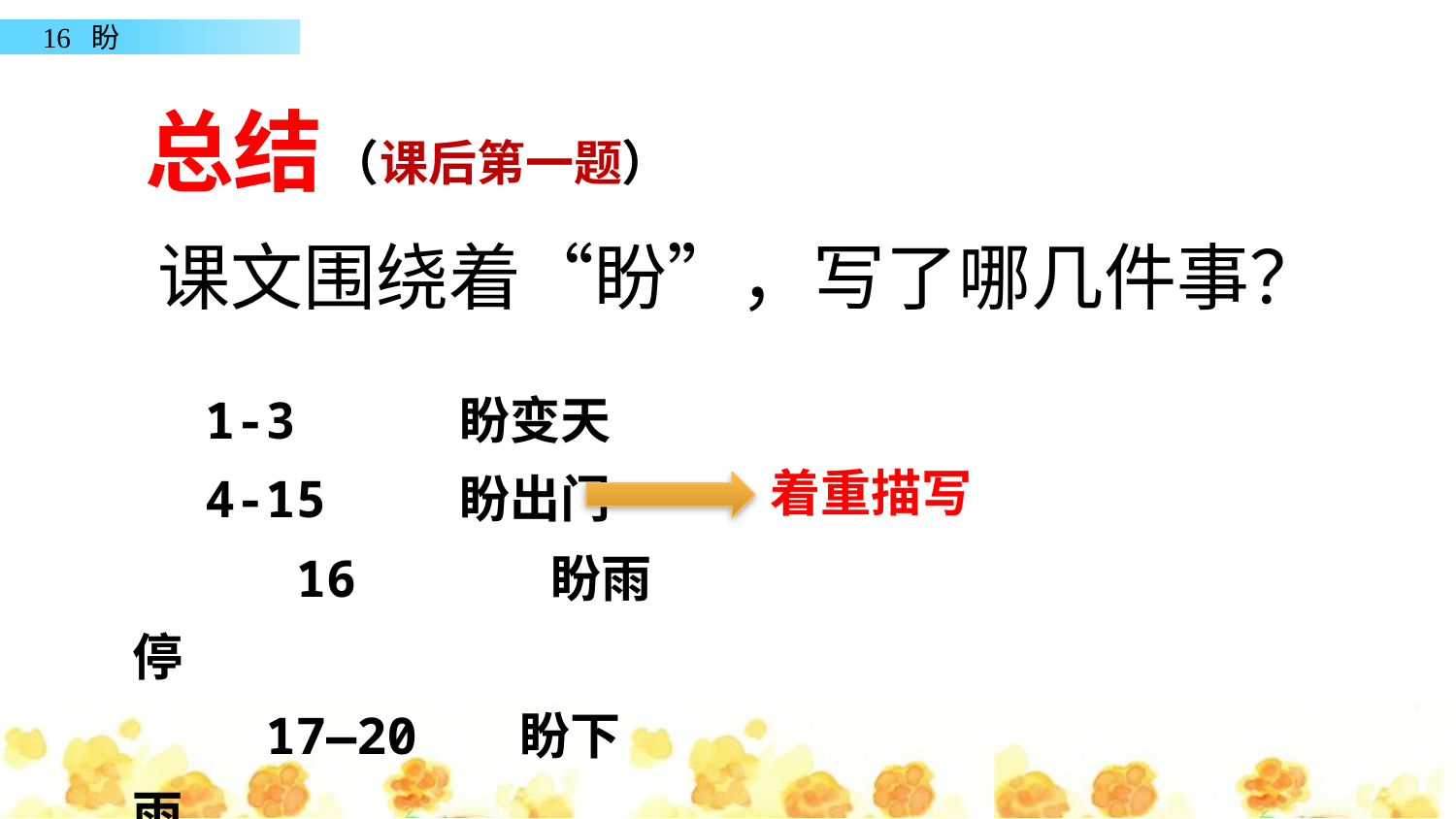

总结
（课后第一题）
课文围绕着“盼”，写了哪几件事？
1-3     盼变天
4-15    盼出门
   16      盼雨停
  17—20   盼下雨
着重描写